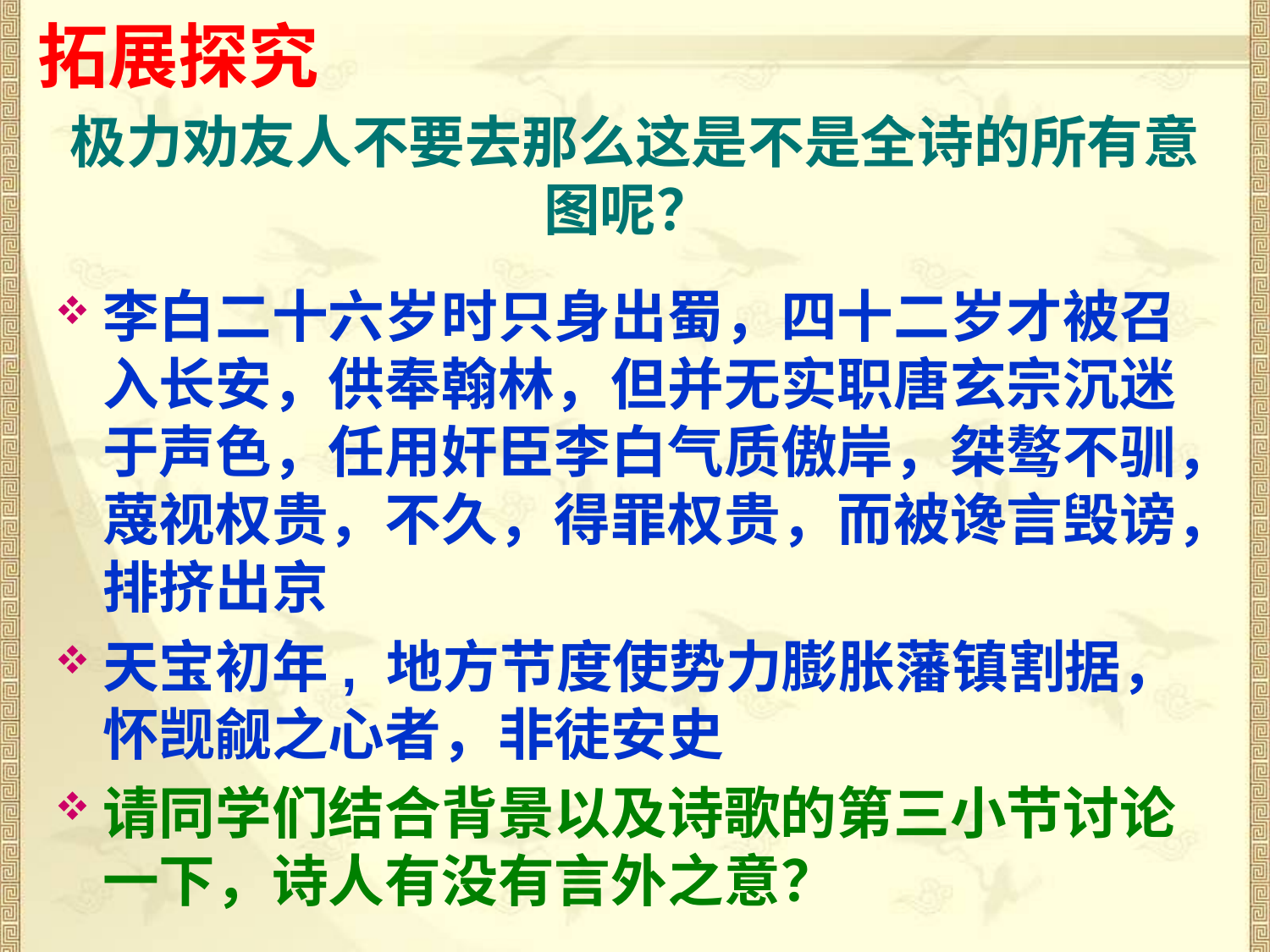

拓展探究
# 极力劝友人不要去那么这是不是全诗的所有意图呢？
李白二十六岁时只身出蜀，四十二岁才被召入长安，供奉翰林，但并无实职唐玄宗沉迷于声色，任用奸臣李白气质傲岸，桀骜不驯，蔑视权贵，不久，得罪权贵，而被谗言毁谤，排挤出京
天宝初年, 地方节度使势力膨胀藩镇割据，怀觊觎之心者，非徒安史
请同学们结合背景以及诗歌的第三小节讨论一下，诗人有没有言外之意？